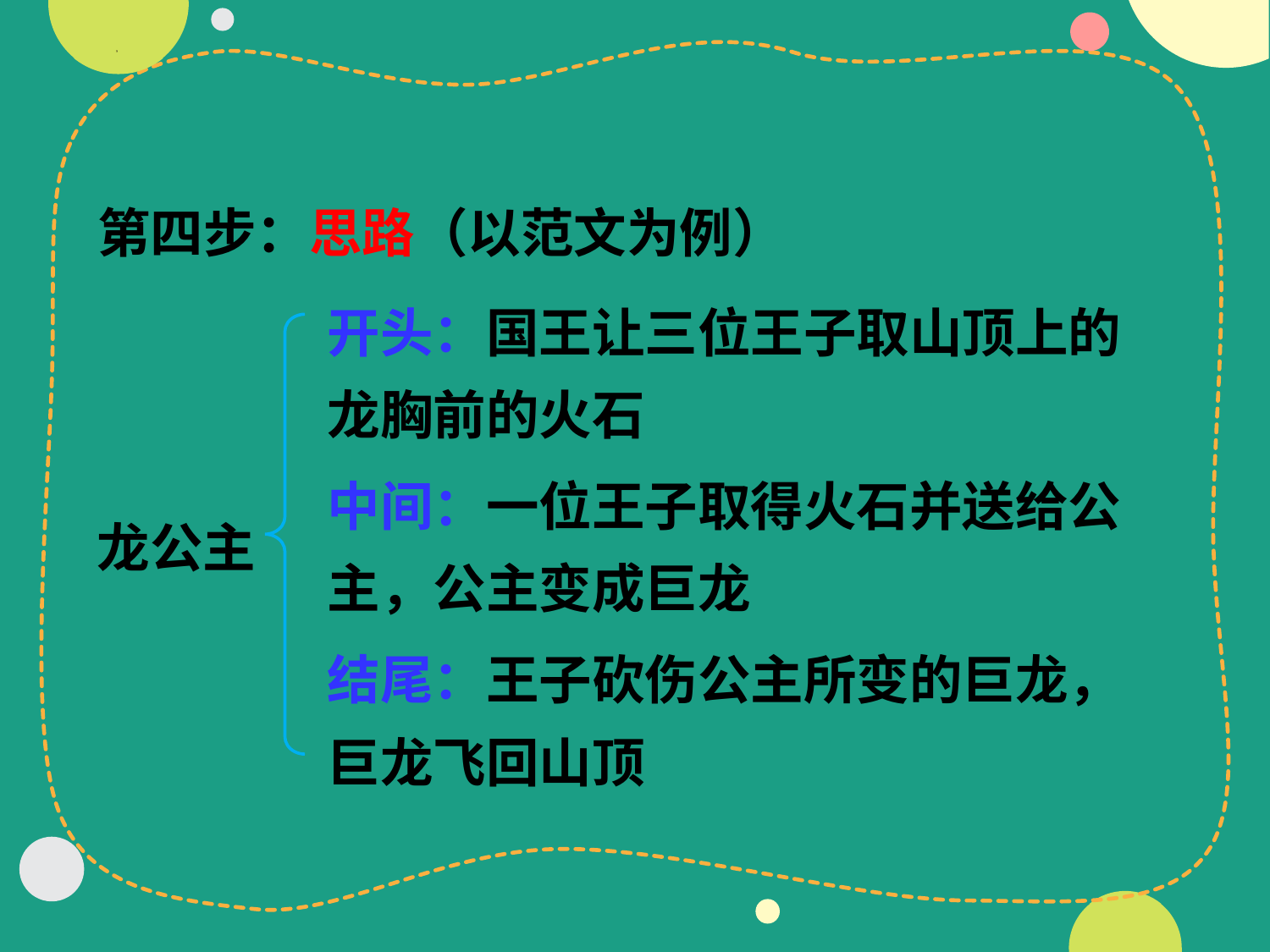

第四步：思路（以范文为例）
开头：国王让三位王子取山顶上的龙胸前的火石
中间：一位王子取得火石并送给公主，公主变成巨龙
结尾：王子砍伤公主所变的巨龙，巨龙飞回山顶

龙公主